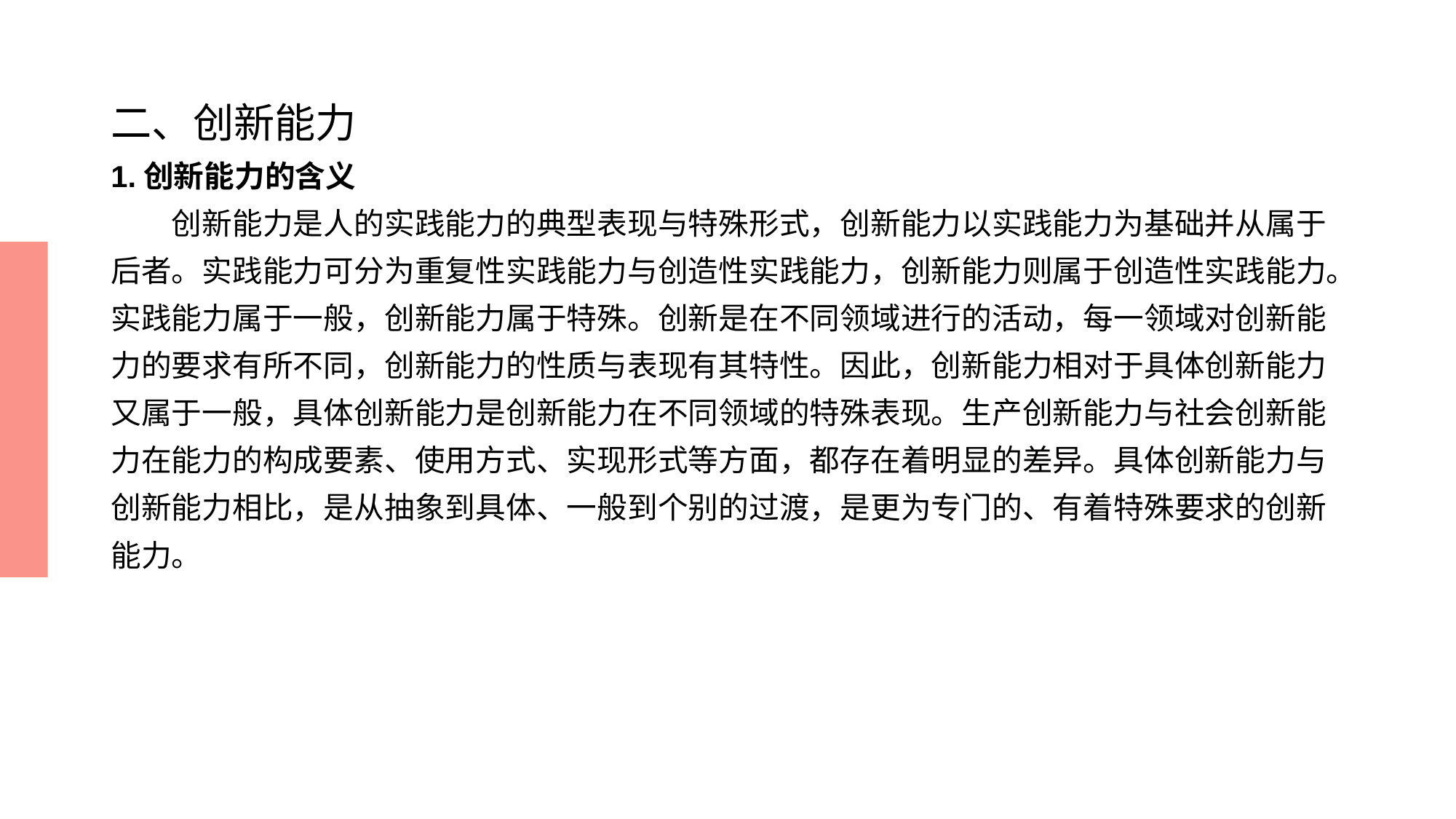

# 二、创新能力
1.创新能力的含义
　　创新能力是人的实践能力的典型表现与特殊形式，创新能力以实践能力为基础并从属于后者。实践能力可分为重复性实践能力与创造性实践能力，创新能力则属于创造性实践能力。实践能力属于一般，创新能力属于特殊。创新是在不同领域进行的活动，每一领域对创新能力的要求有所不同，创新能力的性质与表现有其特性。因此，创新能力相对于具体创新能力又属于一般，具体创新能力是创新能力在不同领域的特殊表现。生产创新能力与社会创新能力在能力的构成要素、使用方式、实现形式等方面，都存在着明显的差异。具体创新能力与创新能力相比，是从抽象到具体、一般到个别的过渡，是更为专门的、有着特殊要求的创新能力。